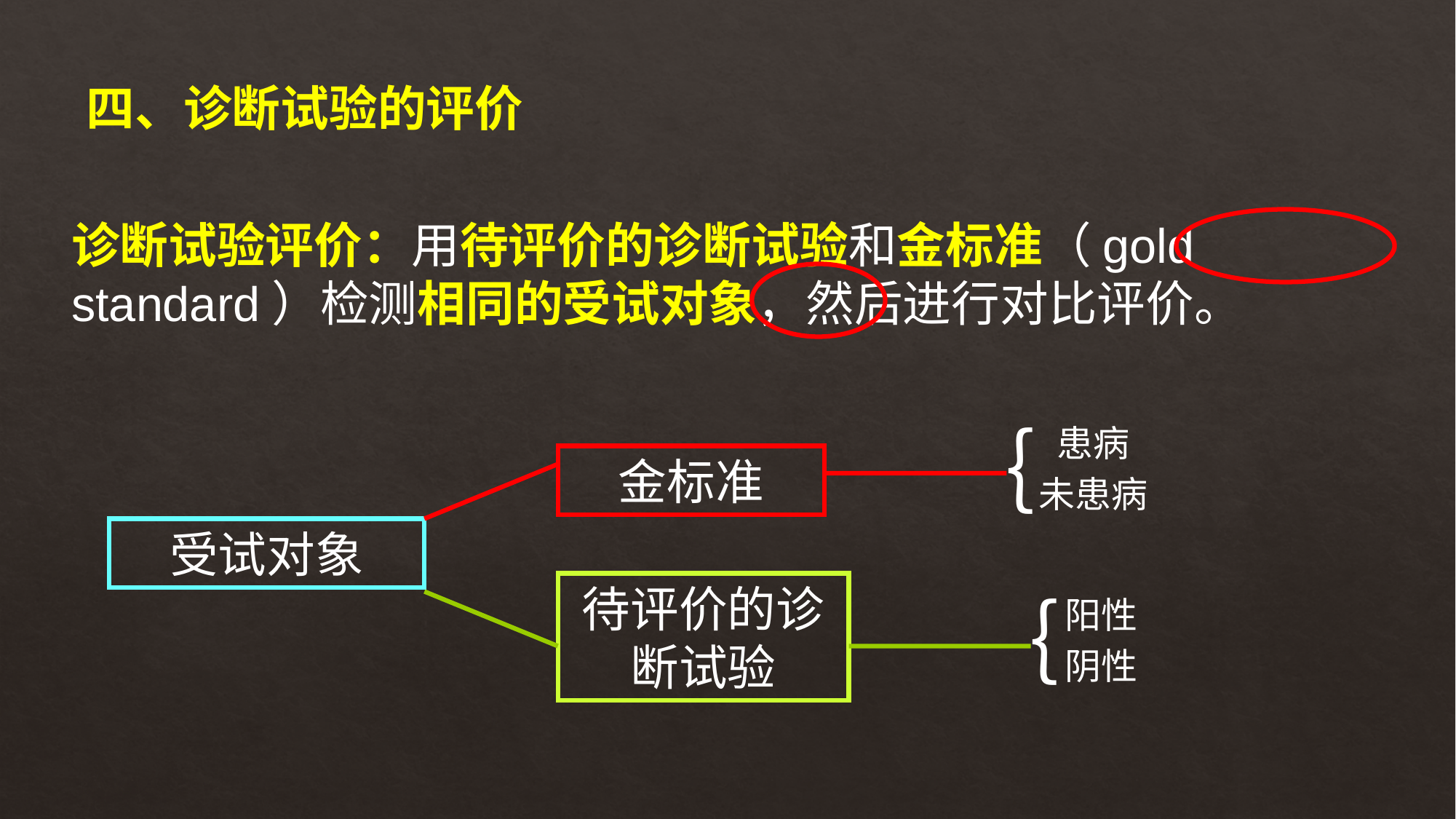

四、诊断试验的评价

诊断试验评价：用待评价的诊断试验和金标准（gold standard）检测相同的受试对象，然后进行对比评价。

｛
 患病
 未患病
金标准

受试对象
待评价的诊断试验
｛
阳性
阴性